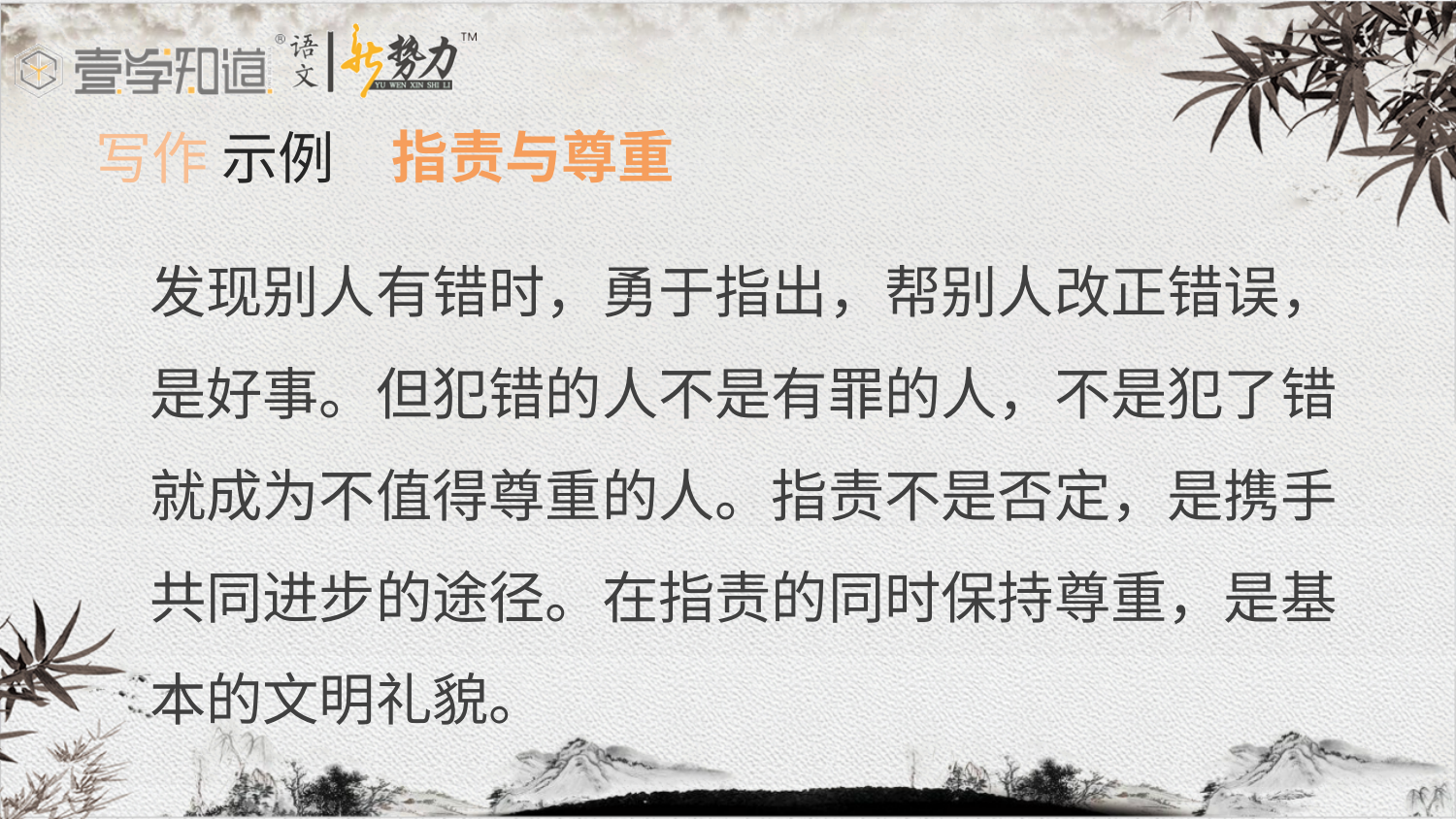

指责与尊重
写作 示例
发现别人有错时，勇于指出，帮别人改正错误，是好事。但犯错的人不是有罪的人，不是犯了错就成为不值得尊重的人。指责不是否定，是携手共同进步的途径。在指责的同时保持尊重，是基本的文明礼貌。